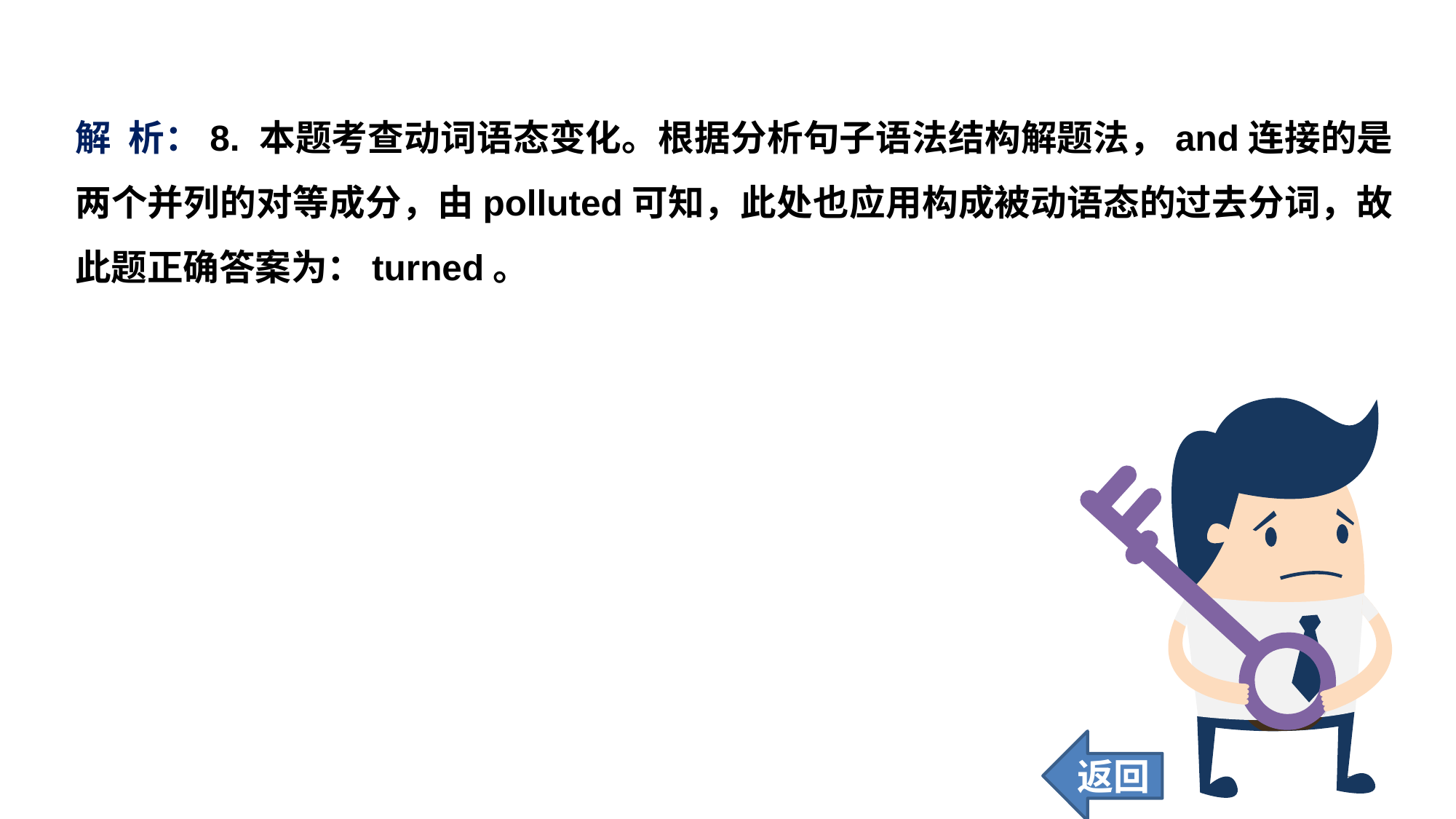

解  析：8. 本题考查动词语态变化。根据分析句子语法结构解题法，and连接的是两个并列的对等成分，由polluted可知，此处也应用构成被动语态的过去分词，故此题正确答案为：turned。

返回
203